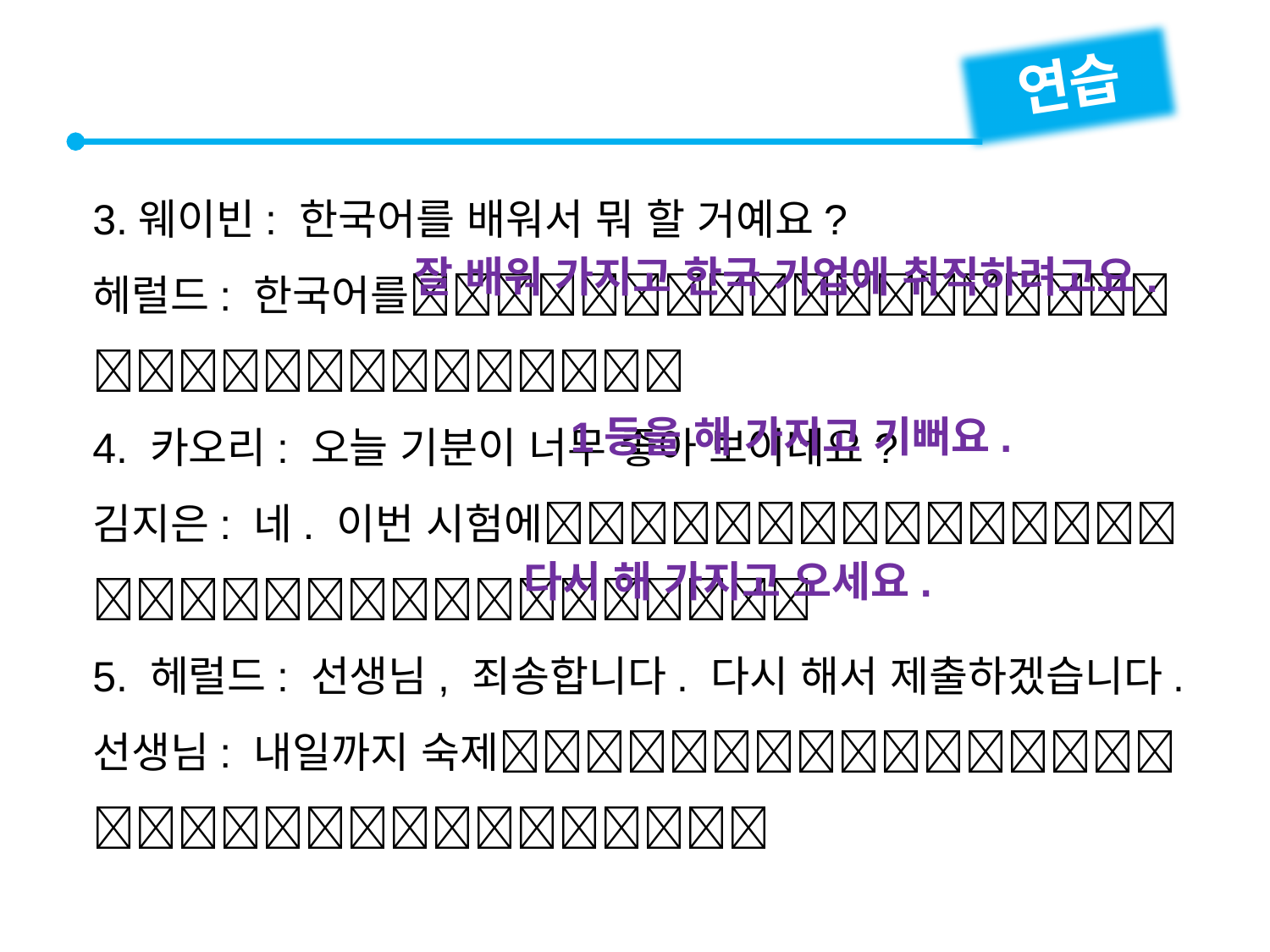

연습
3.웨이빈: 한국어를 배워서 뭐 할 거예요?
헤럴드: 한국어를________________________________
4. 카오리: 오늘 기분이 너무 좋아 보이네요?
김지은: 네. 이번 시험에________________________________
5. 헤럴드: 선생님, 죄송합니다. 다시 해서 제출하겠습니다.
선생님: 내일까지 숙제________________________________

잘 배워 가지고 한국 기업에 취직하려고요.
1등을 해 가지고 기뻐요.
다시 해 가지고 오세요.